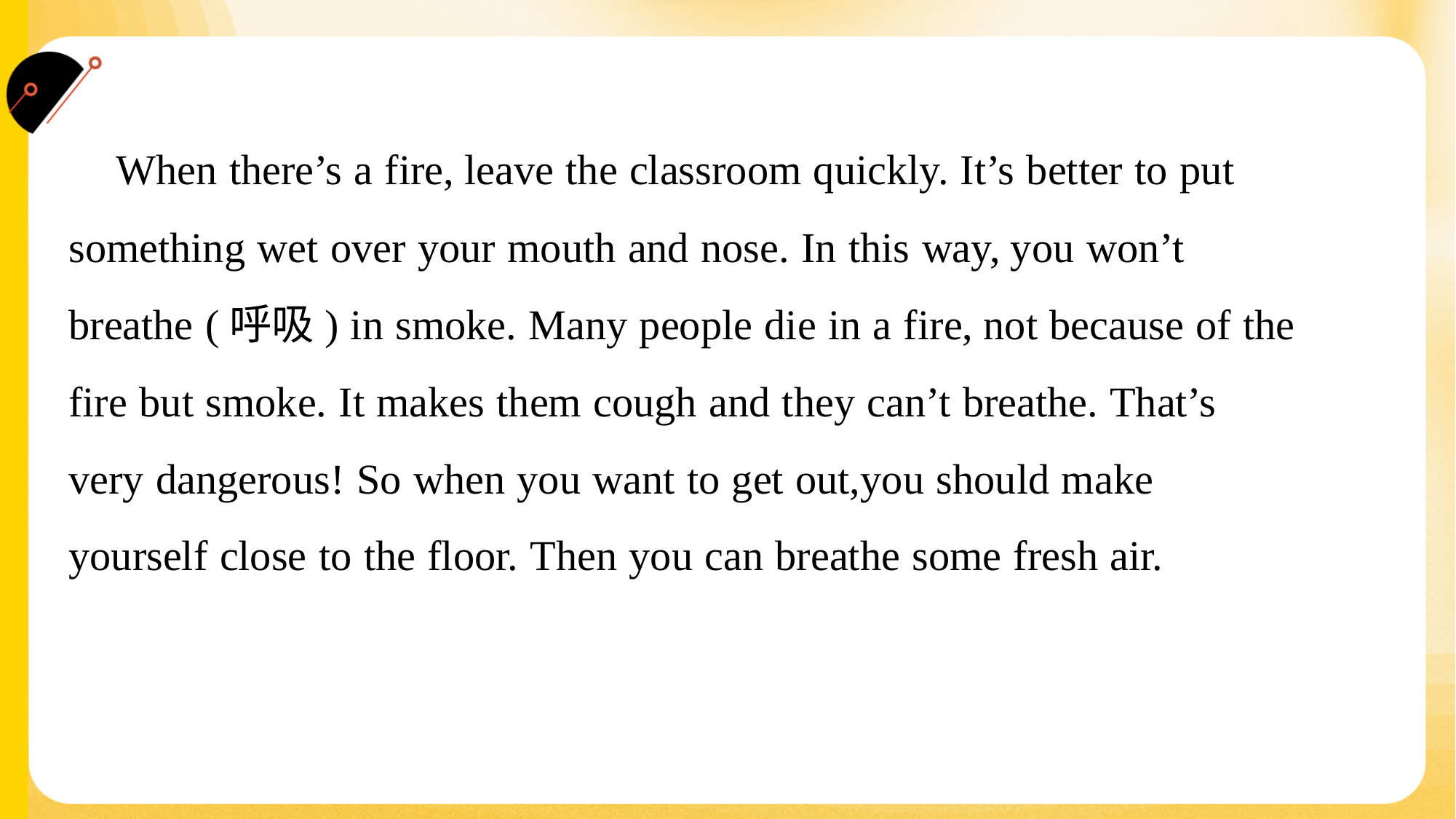

When there’s a fire, leave the classroom quickly. It’s better to put
something wet over your mouth and nose. In this way, you won’t
breathe (呼吸) in smoke. Many people die in a fire, not because of the
fire but smoke. It makes them cough and they can’t breathe. That’s
very dangerous! So when you want to get out,you should make
yourself close to the floor. Then you can breathe some fresh air.#1.5